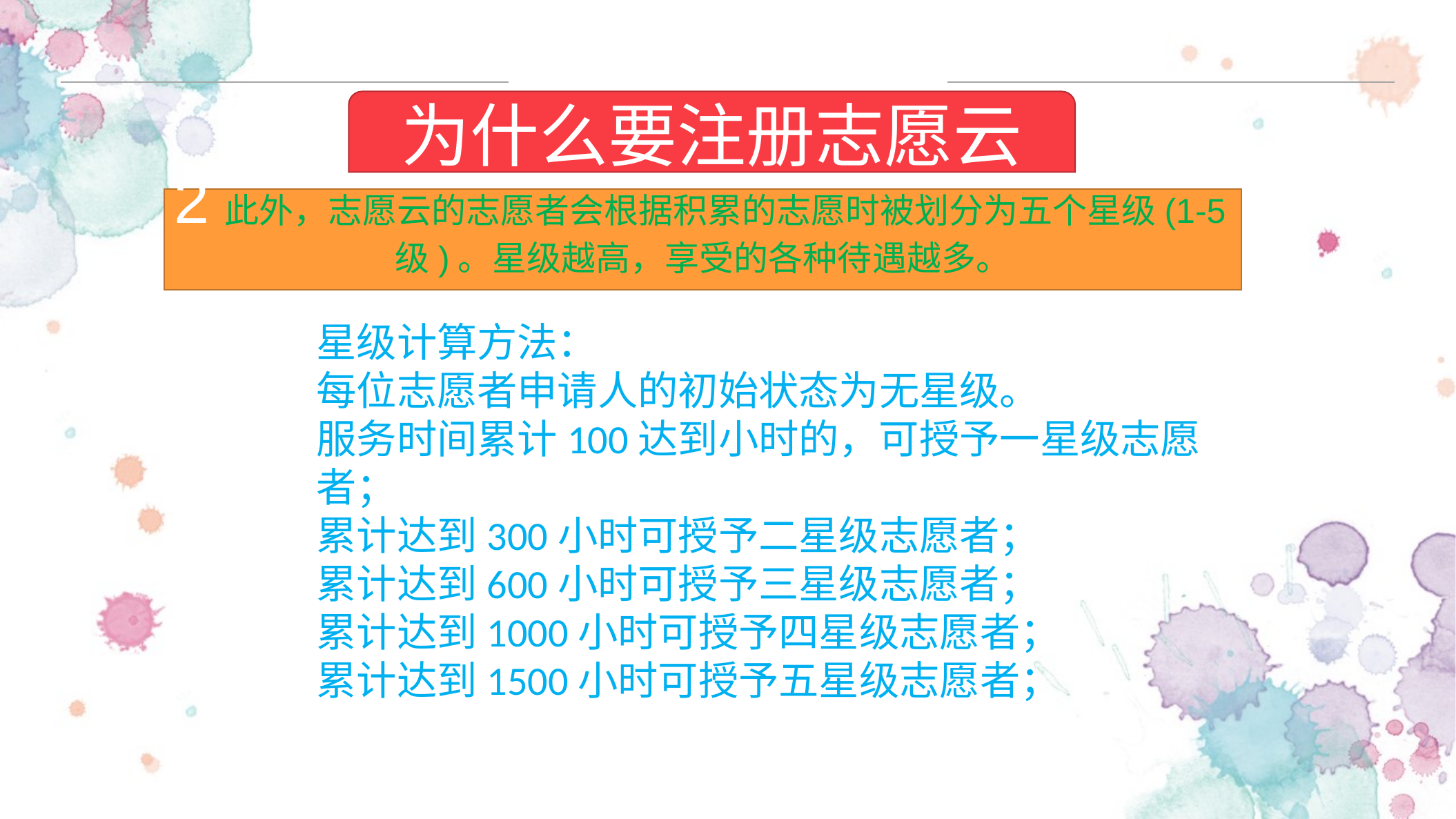

为什么要注册志愿云
2此外，志愿云的志愿者会根据积累的志愿时被划分为五个星级(1-5级)。星级越高，享受的各种待遇越多。

请替换文字内容
请替换文字内容，修改文字内容，也可以直接复制你的内容到此。请替换文字内容，修改文容，也可接复制你的内容到此。
星级计算方法：
每位志愿者申请人的初始状态为无星级。
服务时间累计100达到小时的，可授予一星级志愿者；
累计达到300小时可授予二星级志愿者；
累计达到600小时可授予三星级志愿者；
累计达到1000小时可授予四星级志愿者；
累计达到1500小时可授予五星级志愿者；
请替换文字内容，修改文字内容，也可以直接复制你的内容到此。请替换文字内容，修改文字内容，也可以直接复制你的内容到此。请替换文字内容，修改文字内容，也可以直接复制你的内容到此。请替换文字内容，修改文字内容，也可以直接复制你的内容到此。请替换文字内容，修改文字内容，也可以直接复制你的内容到此。请替换文字内容，修改文字内容，也可以直接复制你的内容到此。请替换文字内容，修改文字内容，也可以直接复制你的内容到此。请替换文字内容，修改文字内容，也可以直接复制你的内容到此。
请替换文字内容，修改文字内容，也可以直接复制你的内容到此。请替换文字内容，修改文字内容，也可以直接复制你的内容到此。
请替换文字内容，修改文字内容，也可以直接复制你的内容到此。请替换文字内容，修改文字内容，也可以直接复制你的内容到此。
请替换文字内容，修改文字内容，也可以直接复制你的内容到此。请替换文字内容，修改文字内容，也可以直接复制你的内容到此。